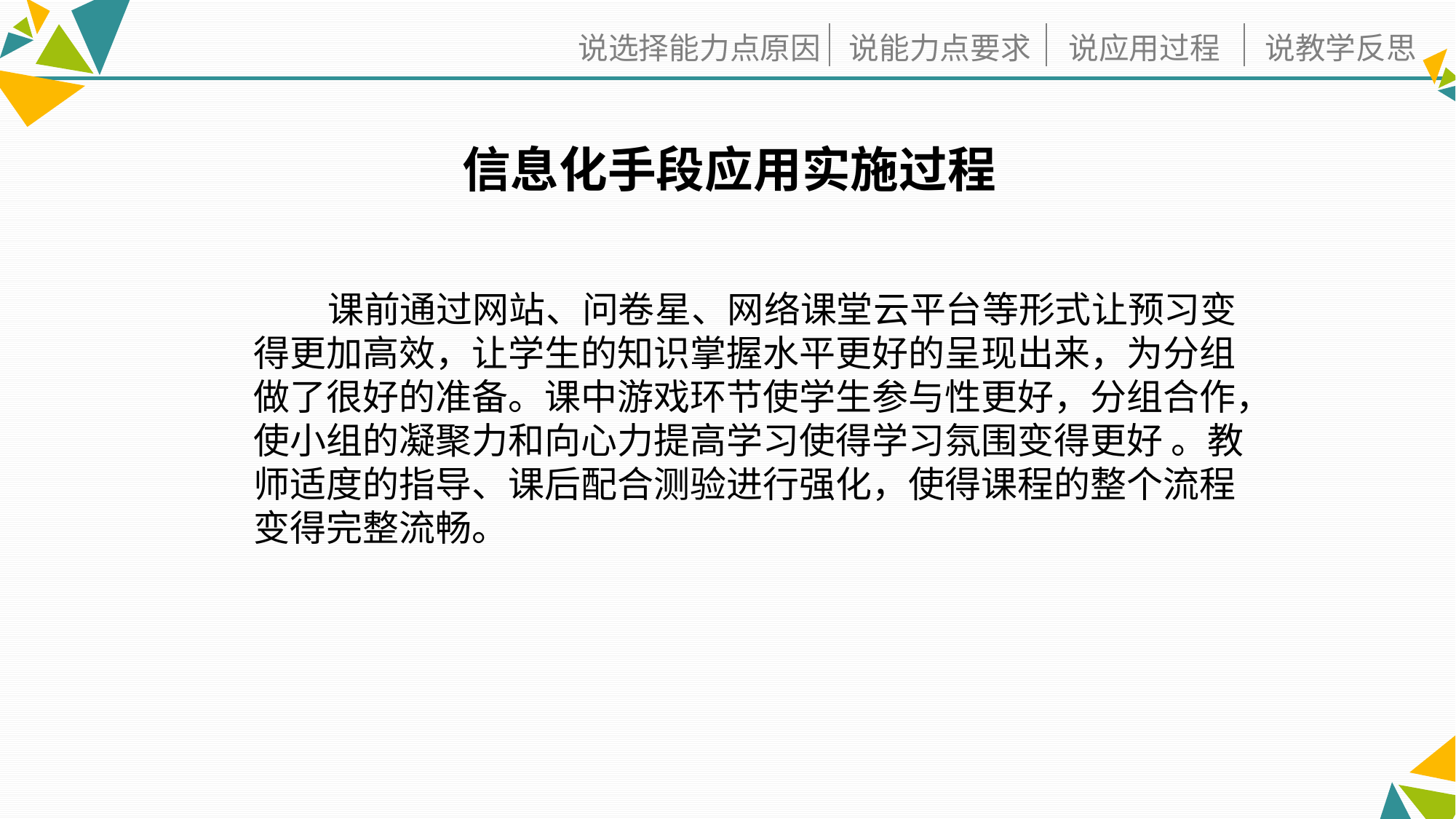

信息化手段应用实施过程
        课前通过网站、问卷星、网络课堂云平台等形式让预习变得更加高效，让学生的知识掌握水平更好的呈现出来，为分组做了很好的准备。课中游戏环节使学生参与性更好，分组合作，使小组的凝聚力和向心力提高学习使得学习氛围变得更好 。教师适度的指导、课后配合测验进行强化，使得课程的整个流程变得完整流畅。